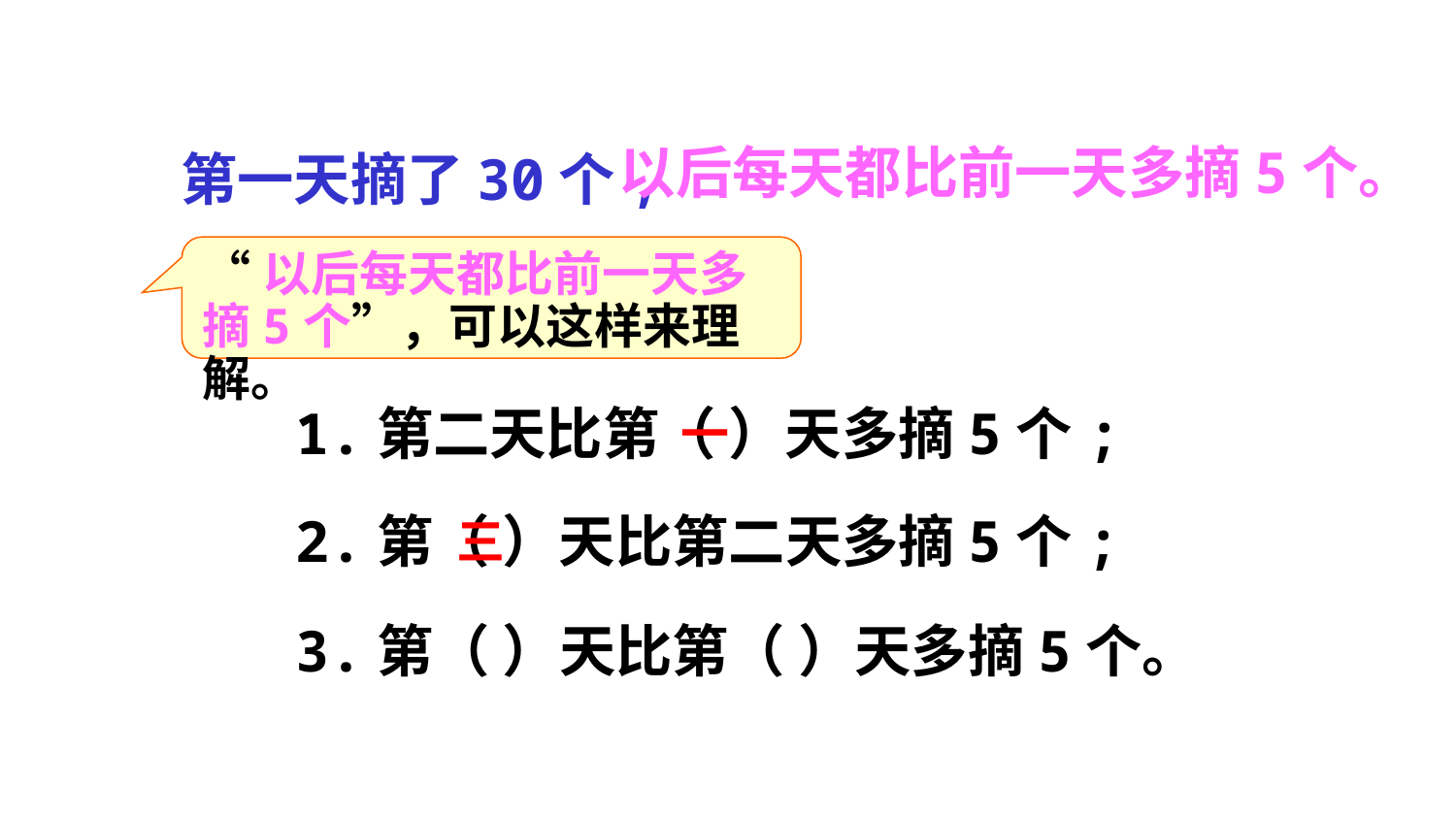

第一天摘了30个,
以后每天都比前一天多摘5个。
“以后每天都比前一天多摘5个”，可以这样来理解。
1.第二天比第（ ）天多摘5个;
一
2.第（ ）天比第二天多摘5个;
三
3.第（ ）天比第（ ）天多摘5个。